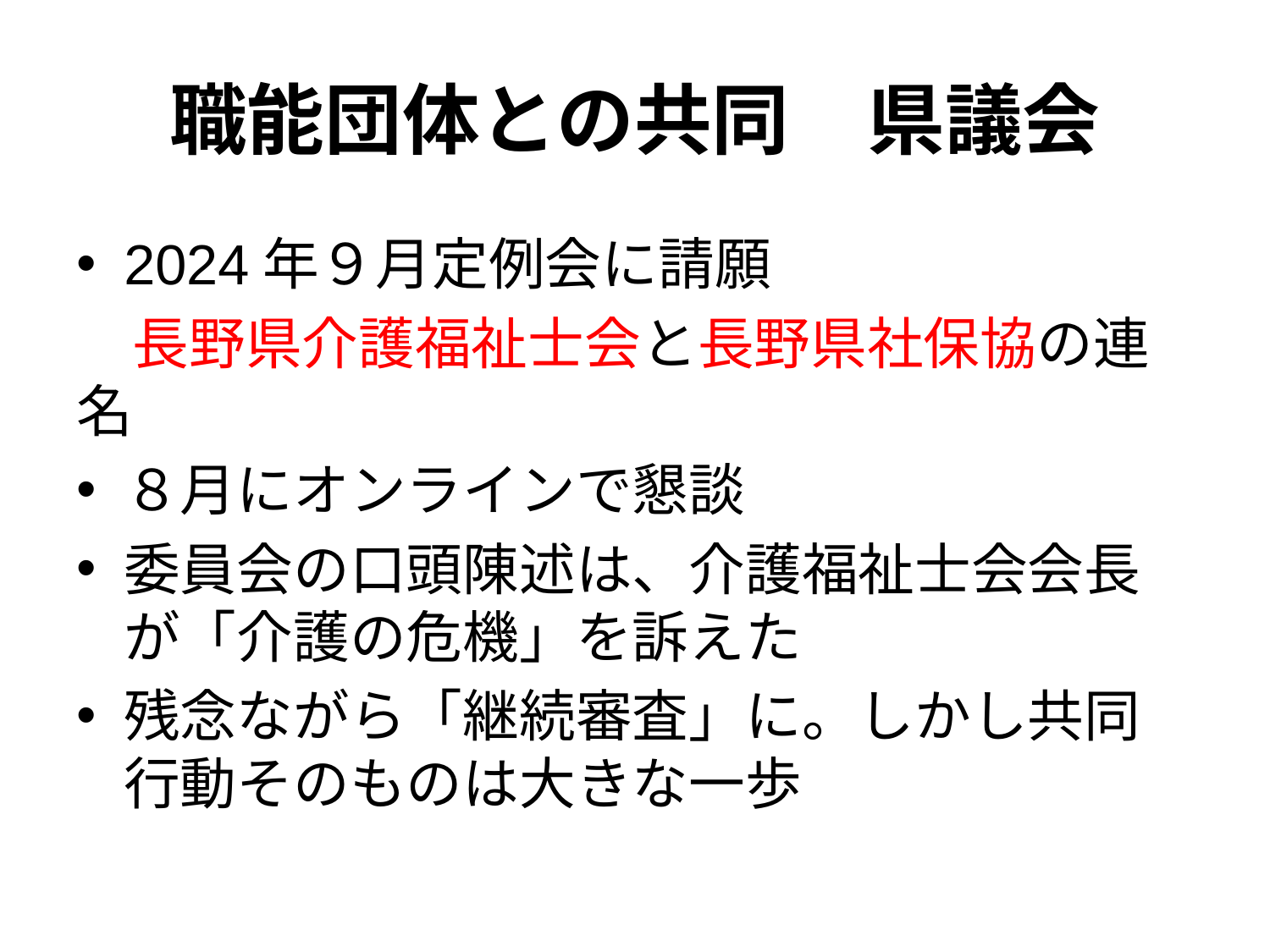

# 職能団体との共同　県議会
2024年９月定例会に請願
　長野県介護福祉士会と長野県社保協の連名
８月にオンラインで懇談
委員会の口頭陳述は、介護福祉士会会長が「介護の危機」を訴えた
残念ながら「継続審査」に。しかし共同行動そのものは大きな一歩